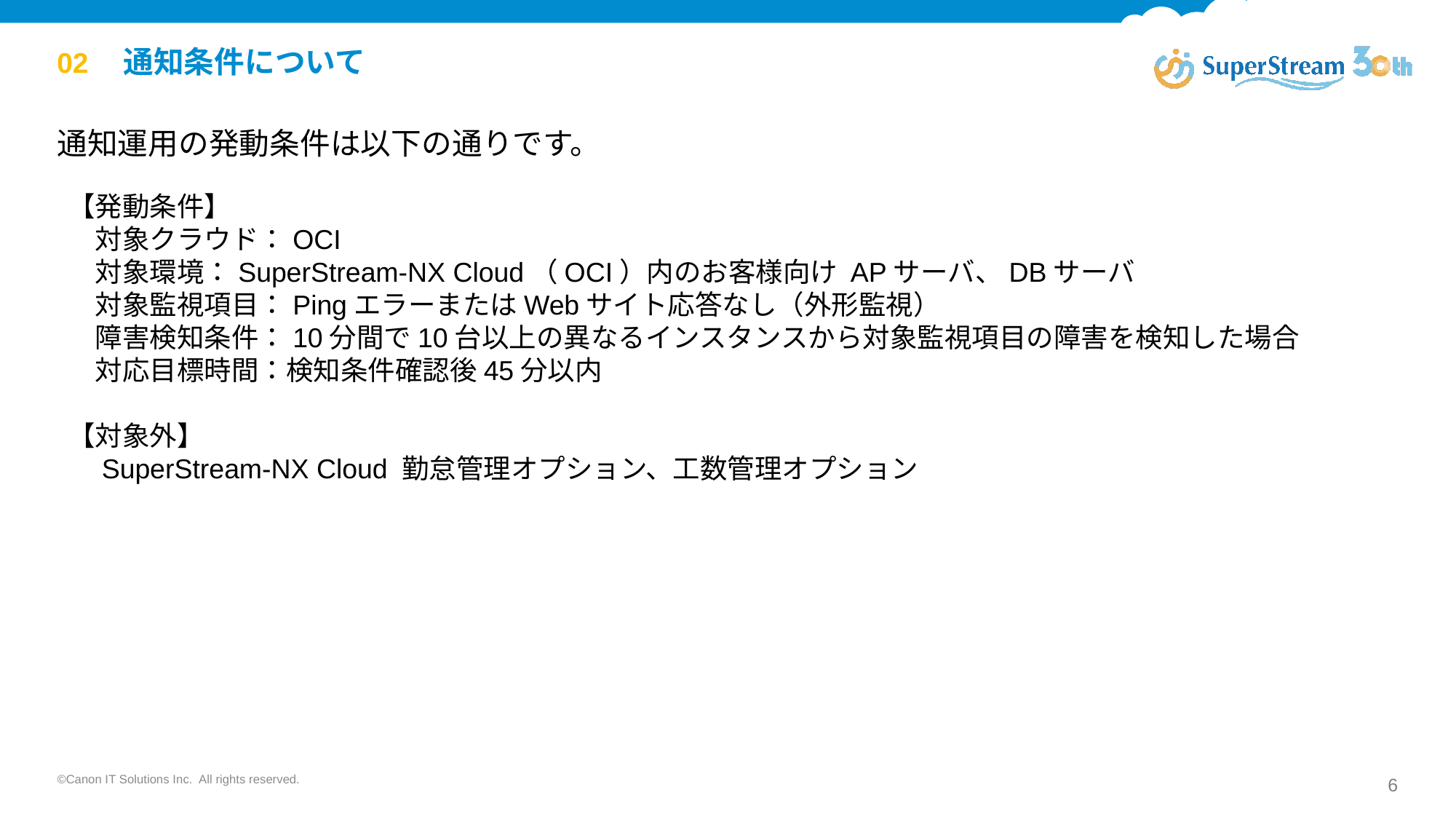

02　通知条件について
通知運用の発動条件は以下の通りです。
【発動条件】
　対象クラウド：OCI
　対象環境：SuperStream-NX Cloud（OCI）内のお客様向け APサーバ、DBサーバ
　対象監視項目：PingエラーまたはWebサイト応答なし（外形監視）
　障害検知条件：10分間で10台以上の異なるインスタンスから対象監視項目の障害を検知した場合
　対応目標時間：検知条件確認後45分以内

【対象外】
　SuperStream-NX Cloud 勤怠管理オプション、工数管理オプション
©Canon IT Solutions Inc.  All rights reserved.
6